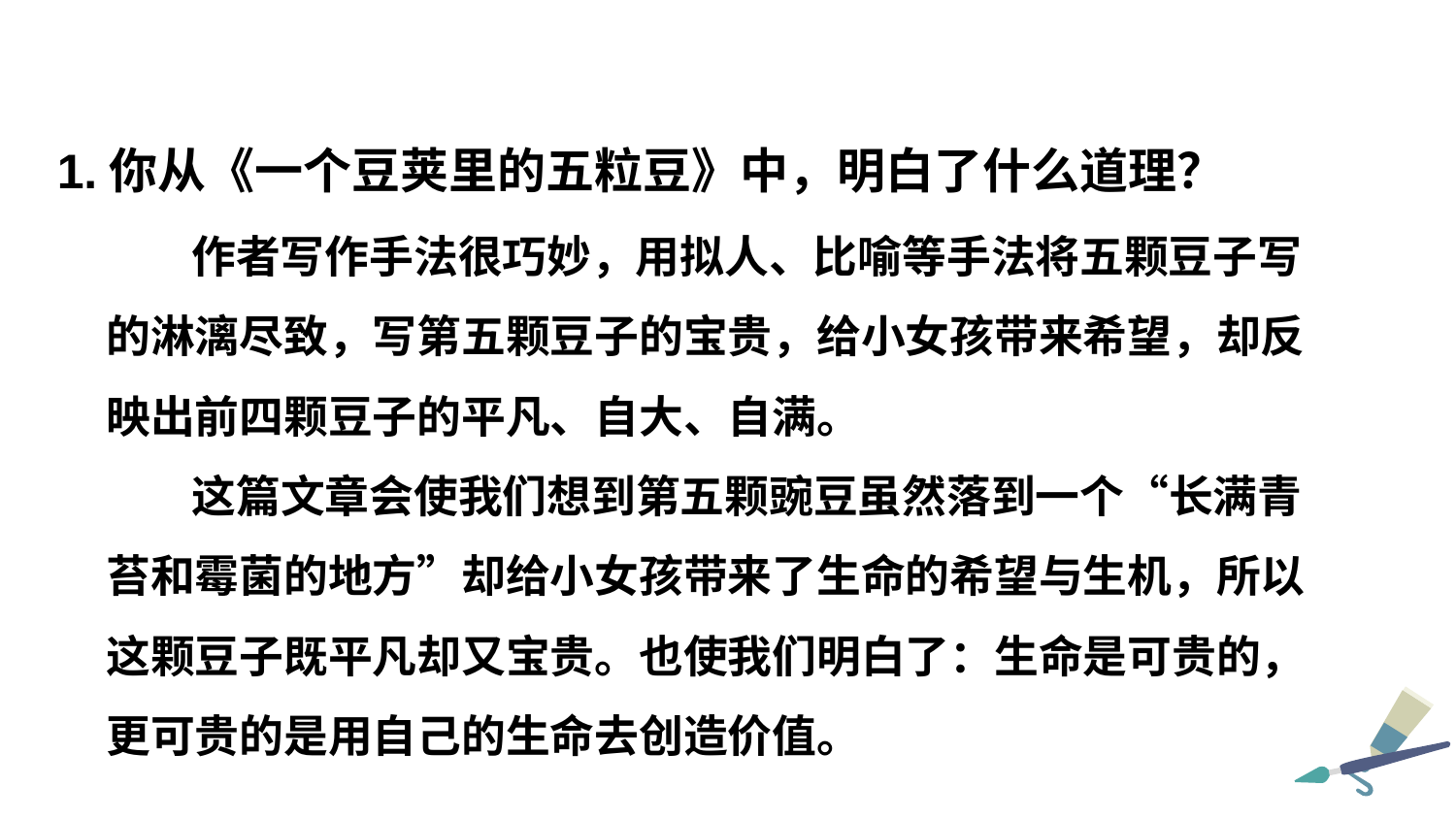

1.你从《一个豆荚里的五粒豆》中，明白了什么道理？
作者写作手法很巧妙，用拟人、比喻等手法将五颗豆子写的淋漓尽致，写第五颗豆子的宝贵，给小女孩带来希望，却反映出前四颗豆子的平凡、自大、自满。
这篇文章会使我们想到第五颗豌豆虽然落到一个“长满青苔和霉菌的地方”却给小女孩带来了生命的希望与生机，所以这颗豆子既平凡却又宝贵。也使我们明白了：生命是可贵的，更可贵的是用自己的生命去创造价值。